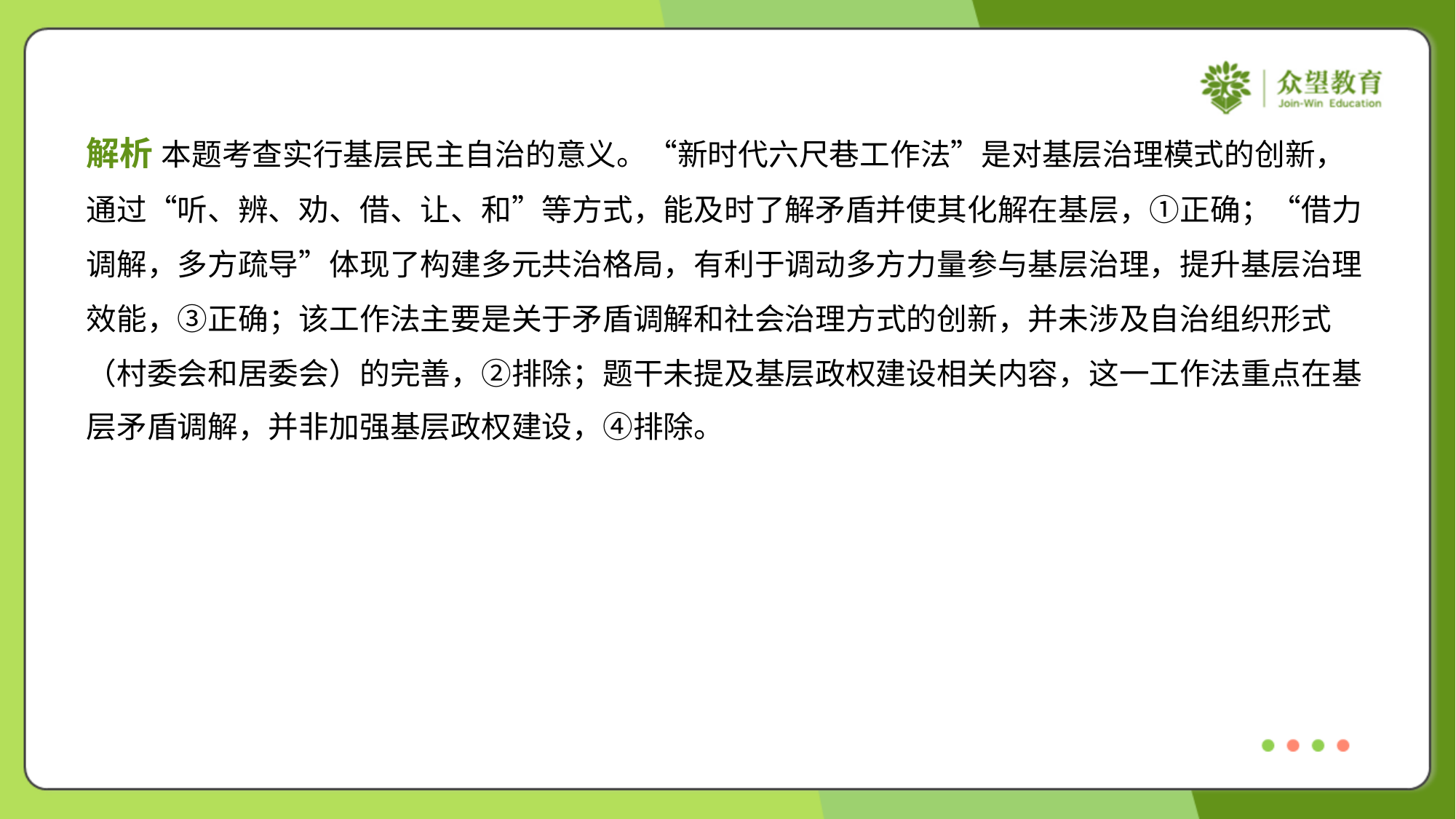

解析 本题考查实行基层民主自治的意义。“新时代六尺巷工作法”是对基层治理模式的创新，
通过“听、辨、劝、借、让、和”等方式，能及时了解矛盾并使其化解在基层，①正确；“借力
调解，多方疏导”体现了构建多元共治格局，有利于调动多方力量参与基层治理，提升基层治理
效能，③正确；该工作法主要是关于矛盾调解和社会治理方式的创新，并未涉及自治组织形式
（村委会和居委会）的完善，②排除；题干未提及基层政权建设相关内容，这一工作法重点在基
层矛盾调解，并非加强基层政权建设，④排除。